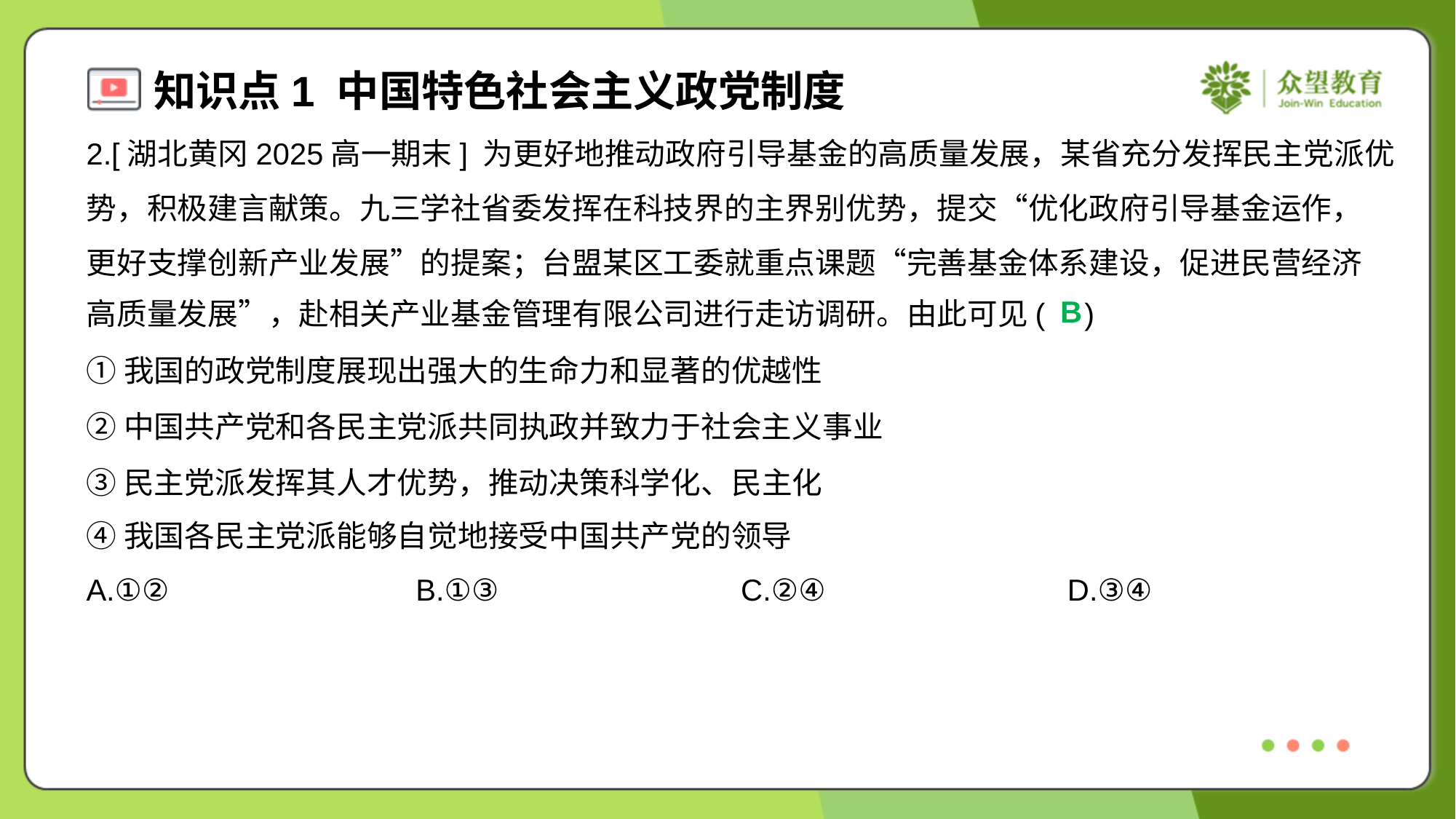

2.[湖北黄冈2025高一期末] 为更好地推动政府引导基金的高质量发展，某省充分发挥民主党派优
势，积极建言献策。九三学社省委发挥在科技界的主界别优势，提交“优化政府引导基金运作，
更好支撑创新产业发展”的提案；台盟某区工委就重点课题“完善基金体系建设，促进民营经济
高质量发展”，赴相关产业基金管理有限公司进行走访调研。由此可见(     )
B
①我国的政党制度展现出强大的生命力和显著的优越性
②中国共产党和各民主党派共同执政并致力于社会主义事业
③民主党派发挥其人才优势，推动决策科学化、民主化
④我国各民主党派能够自觉地接受中国共产党的领导
A.①②	B.①③	C.②④	D.③④